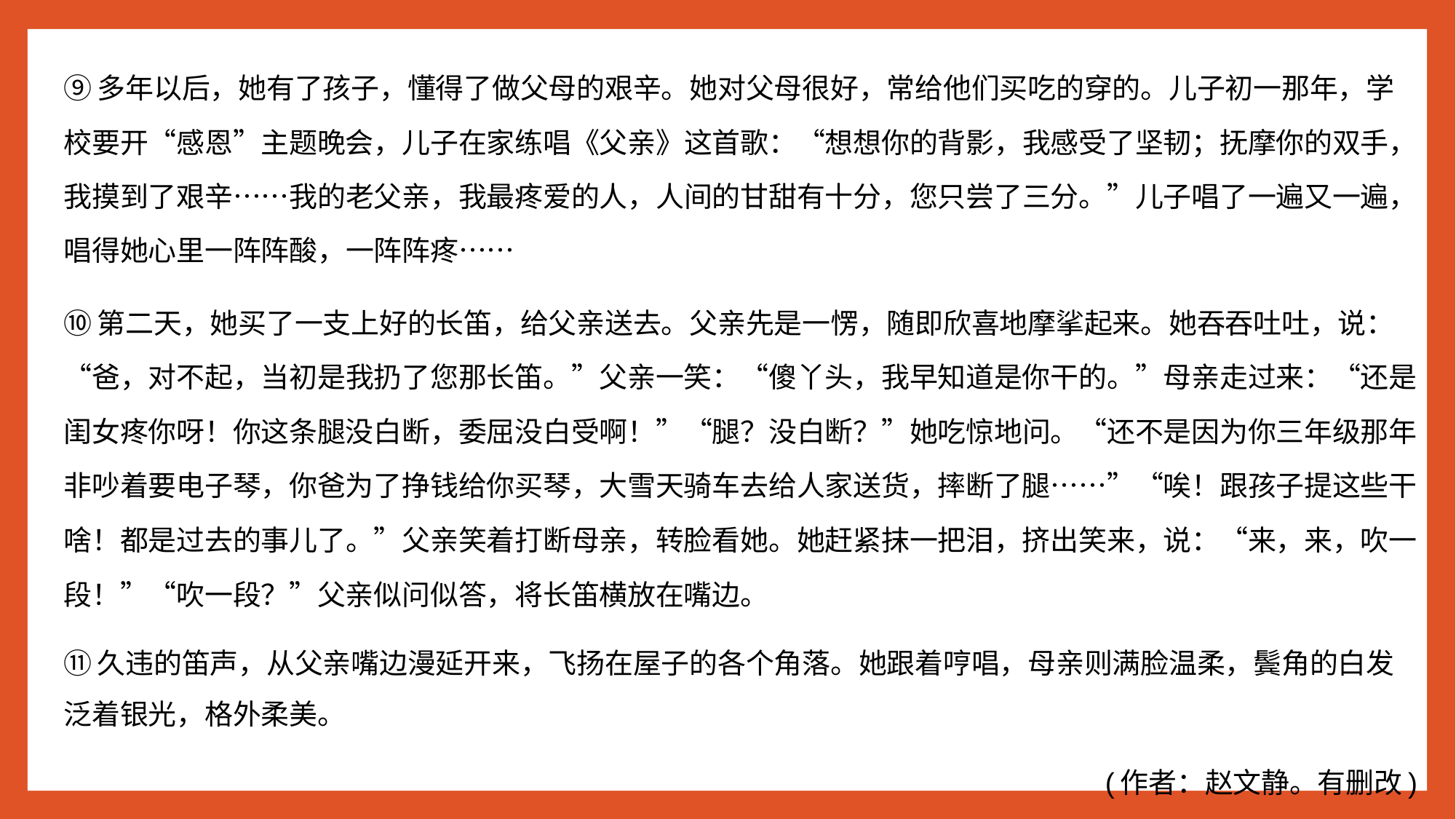

⑨多年以后，她有了孩子，懂得了做父母的艰辛。她对父母很好，常给他们买吃的穿的。儿子初一那年，学校要开“感恩”主题晚会，儿子在家练唱《父亲》这首歌：“想想你的背影，我感受了坚韧；抚摩你的双手，我摸到了艰辛……我的老父亲，我最疼爱的人，人间的甘甜有十分，您只尝了三分。”儿子唱了一遍又一遍，唱得她心里一阵阵酸，一阵阵疼……
⑩第二天，她买了一支上好的长笛，给父亲送去。父亲先是一愣，随即欣喜地摩挲起来。她吞吞吐吐，说：“爸，对不起，当初是我扔了您那长笛。”父亲一笑：“傻丫头，我早知道是你干的。”母亲走过来：“还是闺女疼你呀！你这条腿没白断，委屈没白受啊！”“腿？没白断？”她吃惊地问。“还不是因为你三年级那年非吵着要电子琴，你爸为了挣钱给你买琴，大雪天骑车去给人家送货，摔断了腿……”“唉！跟孩子提这些干啥！都是过去的事儿了。”父亲笑着打断母亲，转脸看她。她赶紧抹一把泪，挤出笑来，说：“来，来，吹一段！”“吹一段？”父亲似问似答，将长笛横放在嘴边。
⑪久违的笛声，从父亲嘴边漫延开来，飞扬在屋子的各个角落。她跟着哼唱，母亲则满脸温柔，鬓角的白发泛着银光，格外柔美。
(作者：赵文静。有删改)